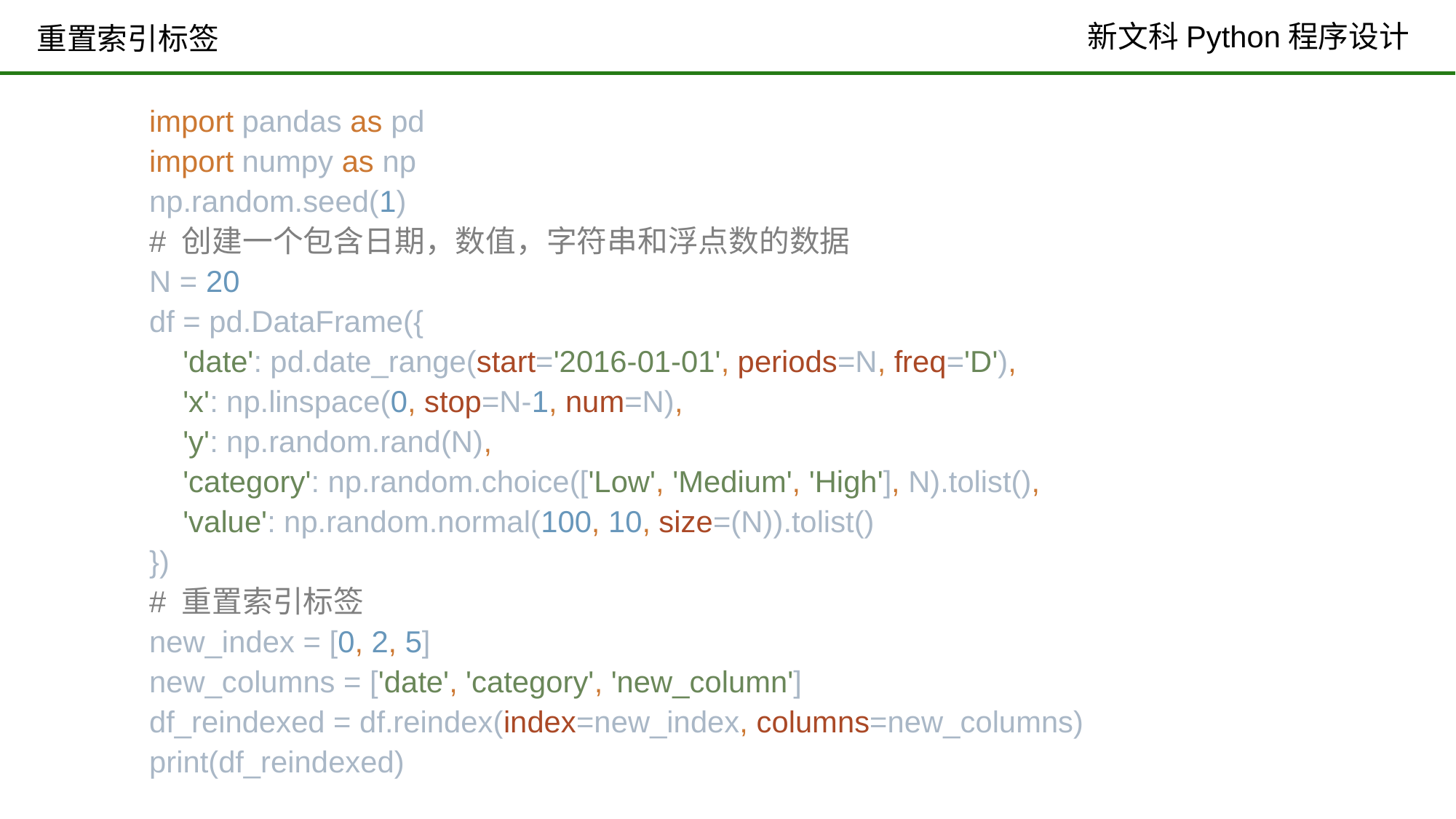

# 重置索引标签
import pandas as pd
import numpy as np
np.random.seed(1)
# 创建一个包含日期，数值，字符串和浮点数的数据
N = 20
df = pd.DataFrame({
    'date': pd.date_range(start='2016-01-01', periods=N, freq='D'),
    'x': np.linspace(0, stop=N-1, num=N),
    'y': np.random.rand(N),
    'category': np.random.choice(['Low', 'Medium', 'High'], N).tolist(),
    'value': np.random.normal(100, 10, size=(N)).tolist()
})
# 重置索引标签
new_index = [0, 2, 5]
new_columns = ['date', 'category', 'new_column']
df_reindexed = df.reindex(index=new_index, columns=new_columns)
print(df_reindexed)